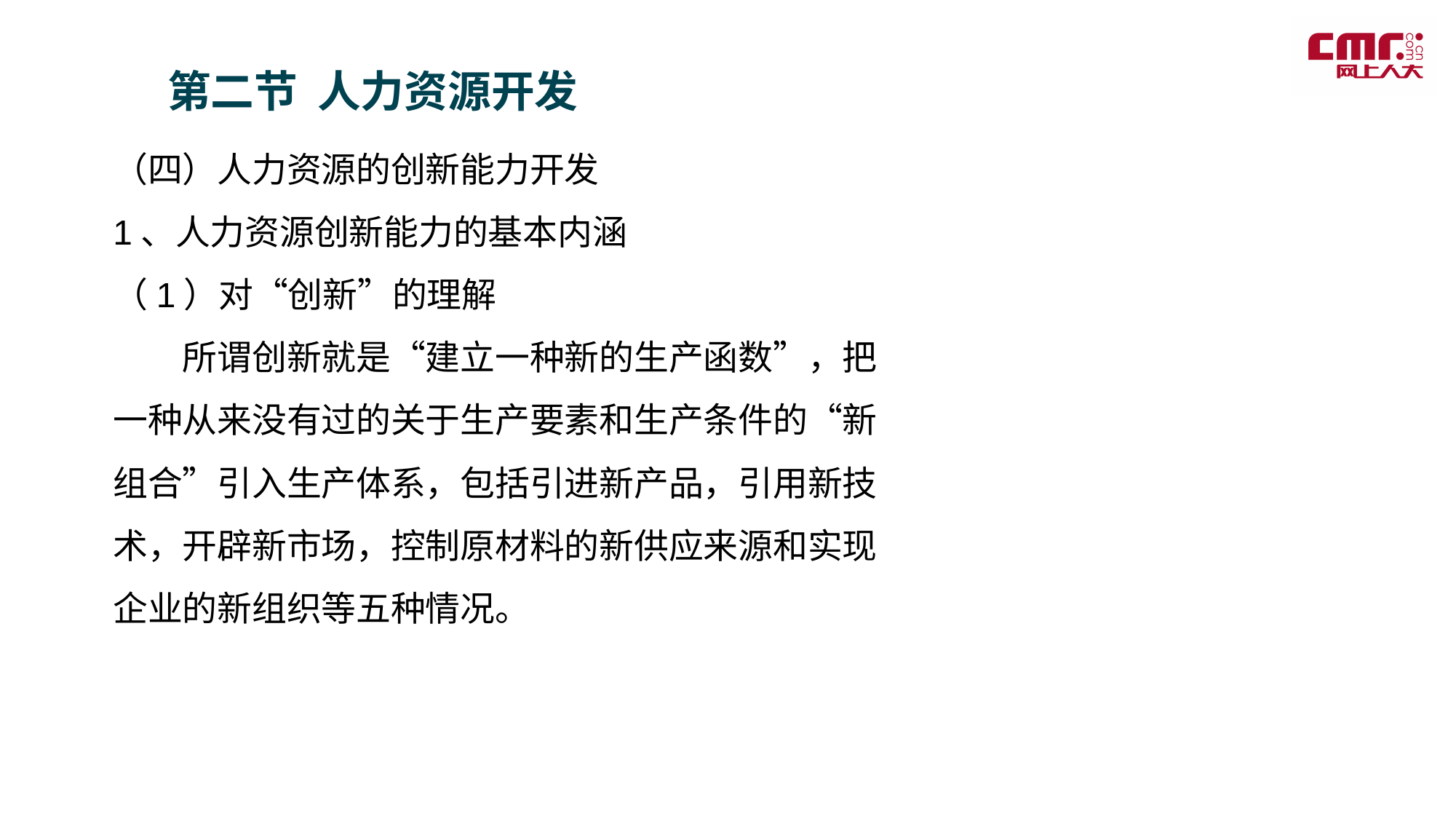

第二节  人力资源开发
（四）人力资源的创新能力开发
1、人力资源创新能力的基本内涵
（1）对“创新”的理解
　　所谓创新就是“建立一种新的生产函数”，把一种从来没有过的关于生产要素和生产条件的“新组合”引入生产体系，包括引进新产品，引用新技术，开辟新市场，控制原材料的新供应来源和实现企业的新组织等五种情况。